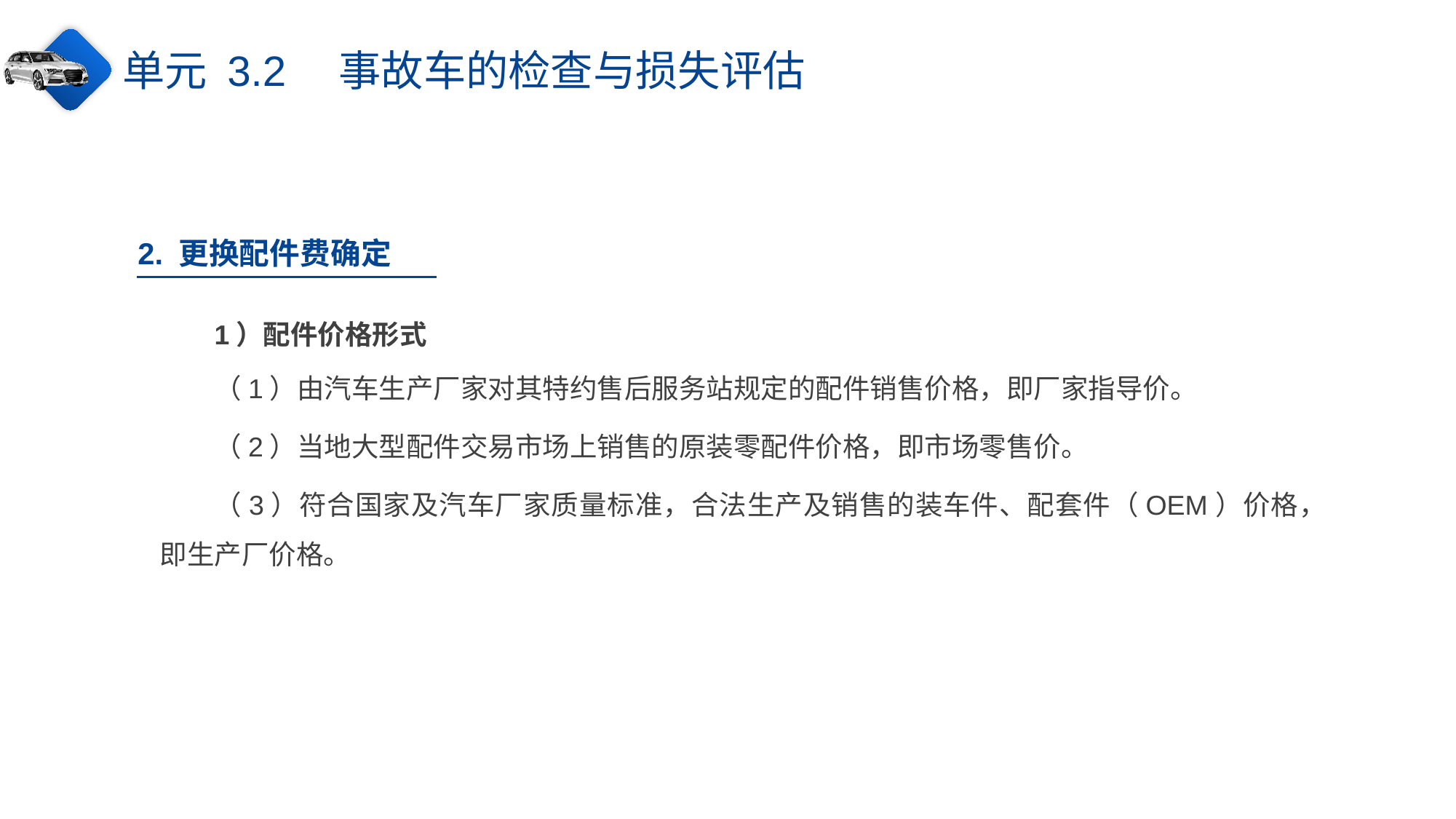

单元 3.2　事故车的检查与损失评估
2. 更换配件费确定
1）配件价格形式
（1）由汽车生产厂家对其特约售后服务站规定的配件销售价格，即厂家指导价。
（2）当地大型配件交易市场上销售的原装零配件价格，即市场零售价。
（3）符合国家及汽车厂家质量标准，合法生产及销售的装车件、配套件（OEM）价格，即生产厂价格。